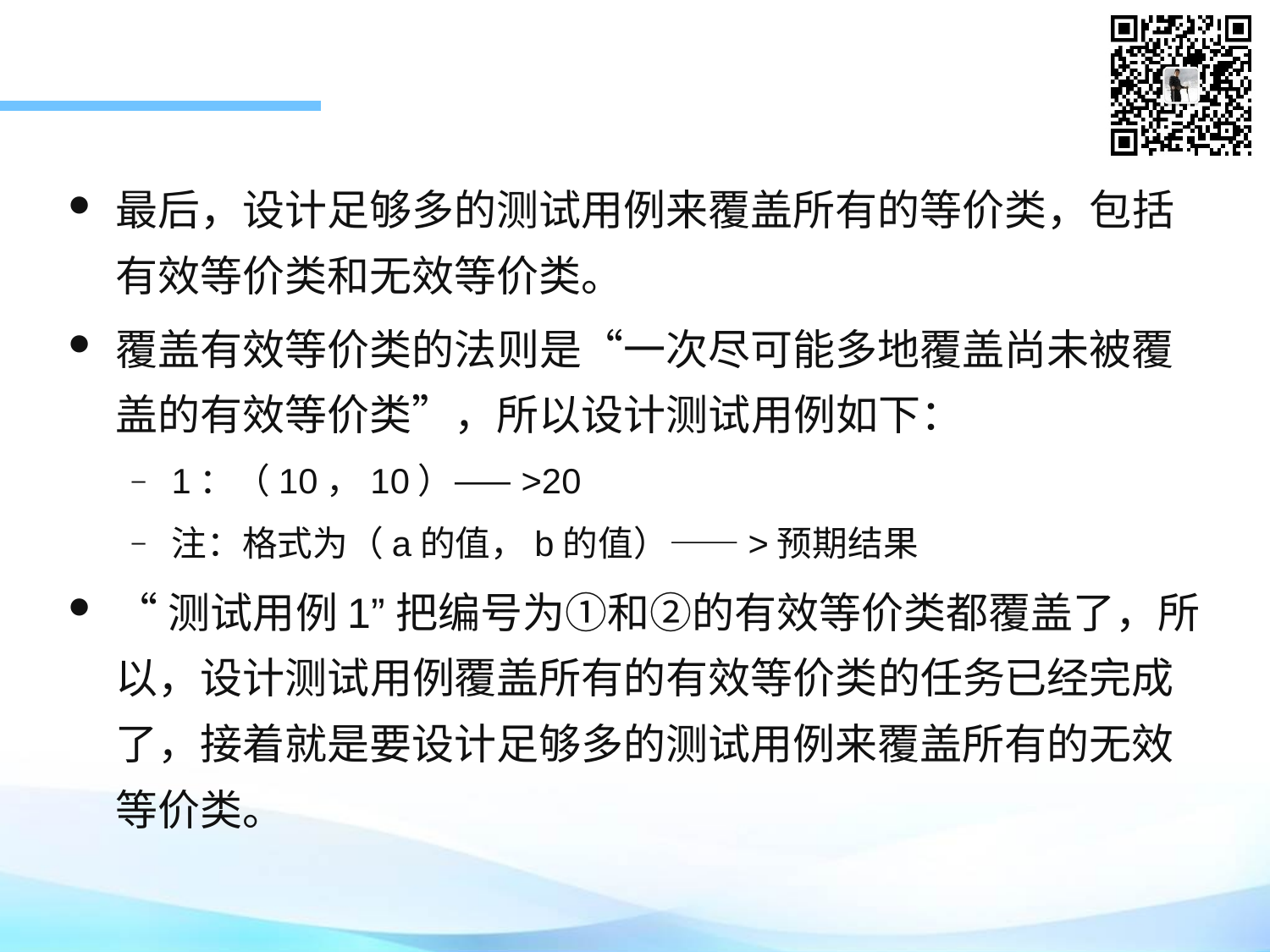

最后，设计足够多的测试用例来覆盖所有的等价类，包括有效等价类和无效等价类。
覆盖有效等价类的法则是“一次尽可能多地覆盖尚未被覆盖的有效等价类”，所以设计测试用例如下：
1：（10，10）——>20
注：格式为（a的值，b的值）——>预期结果
“测试用例1”把编号为①和②的有效等价类都覆盖了，所以，设计测试用例覆盖所有的有效等价类的任务已经完成了，接着就是要设计足够多的测试用例来覆盖所有的无效等价类。